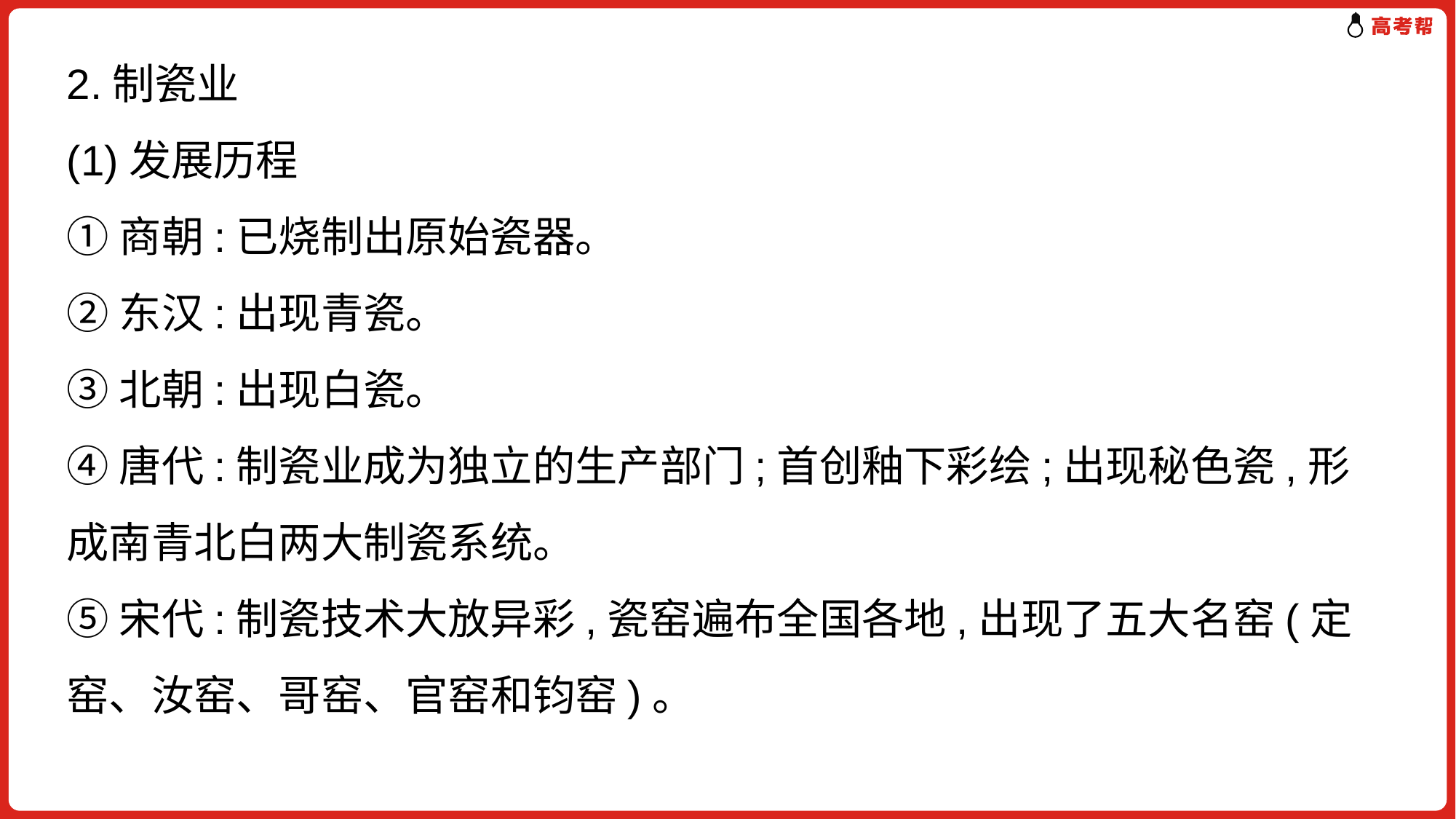

2.制瓷业
(1)发展历程
①商朝:已烧制出原始瓷器。
②东汉:出现青瓷。
③北朝:出现白瓷。
④唐代:制瓷业成为独立的生产部门;首创釉下彩绘;出现秘色瓷,形成南青北白两大制瓷系统。
⑤宋代:制瓷技术大放异彩,瓷窑遍布全国各地,出现了五大名窑(定窑、汝窑、哥窑、官窑和钧窑)。